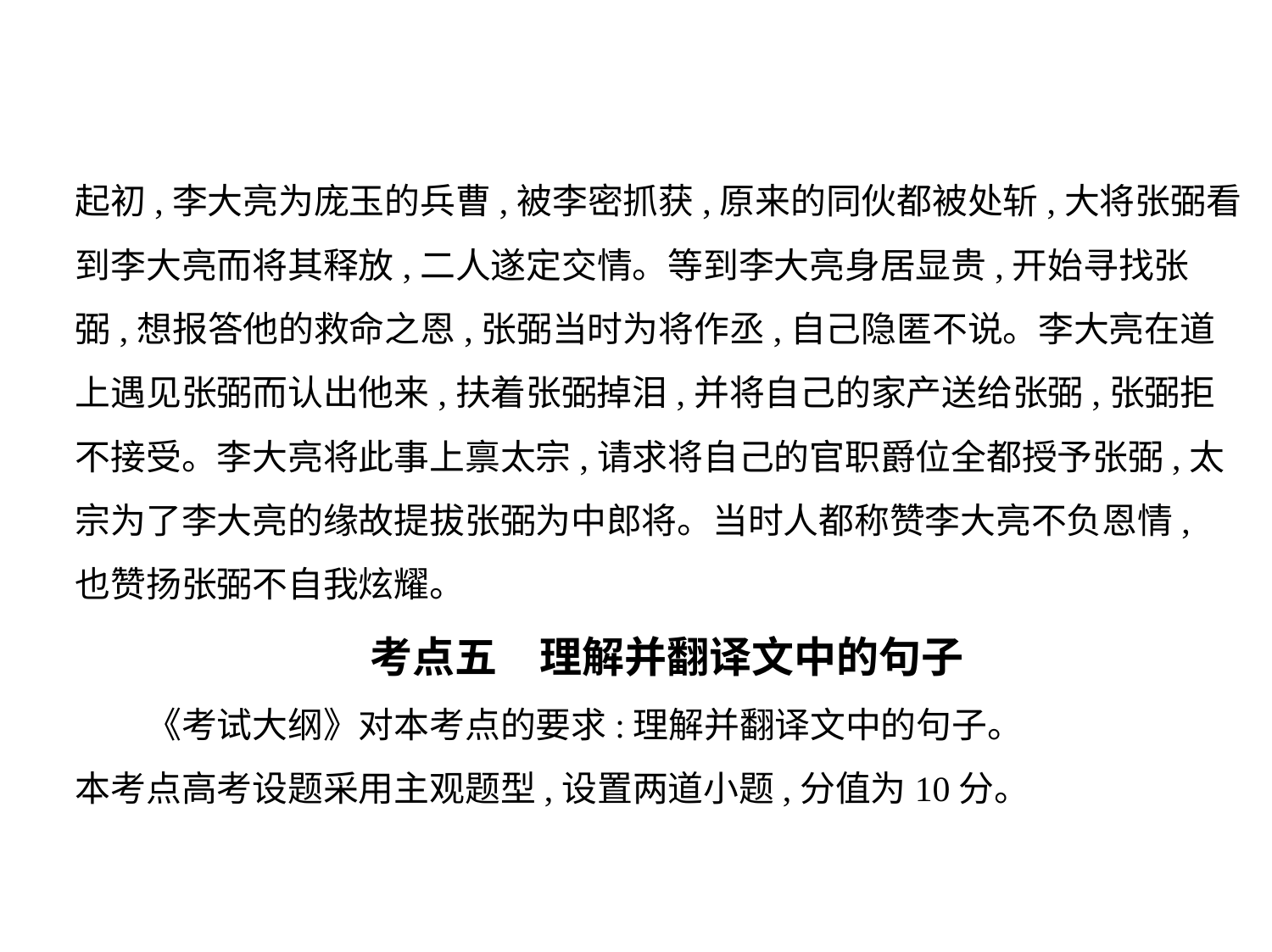

起初,李大亮为庞玉的兵曹,被李密抓获,原来的同伙都被处斩,大将张弼看
到李大亮而将其释放,二人遂定交情。等到李大亮身居显贵,开始寻找张
弼,想报答他的救命之恩,张弼当时为将作丞,自己隐匿不说。李大亮在道
上遇见张弼而认出他来,扶着张弼掉泪,并将自己的家产送给张弼,张弼拒
不接受。李大亮将此事上禀太宗,请求将自己的官职爵位全都授予张弼,太
宗为了李大亮的缘故提拔张弼为中郎将。当时人都称赞李大亮不负恩情,
也赞扬张弼不自我炫耀。
考点五　理解并翻译文中的句子
　　《考试大纲》对本考点的要求:理解并翻译文中的句子。
本考点高考设题采用主观题型,设置两道小题,分值为10分。